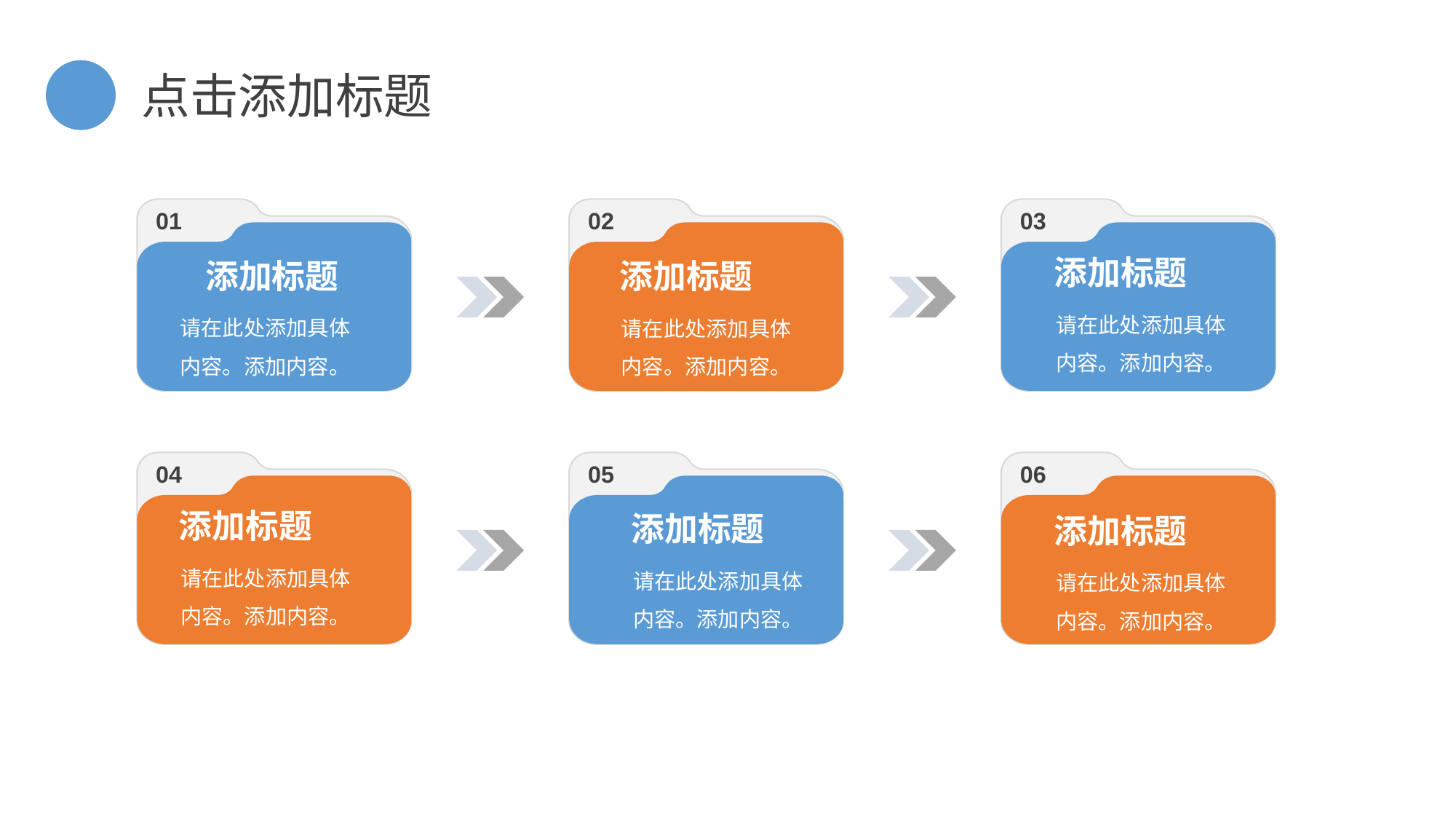

点击添加标题

01

02

03

添加标题
请在此处添加具体内容。添加内容。
添加标题
请在此处添加具体内容。添加内容。
添加标题
请在此处添加具体内容。添加内容。

04

05

06

添加标题
请在此处添加具体内容。添加内容。
添加标题
请在此处添加具体内容。添加内容。
添加标题
请在此处添加具体内容。添加内容。